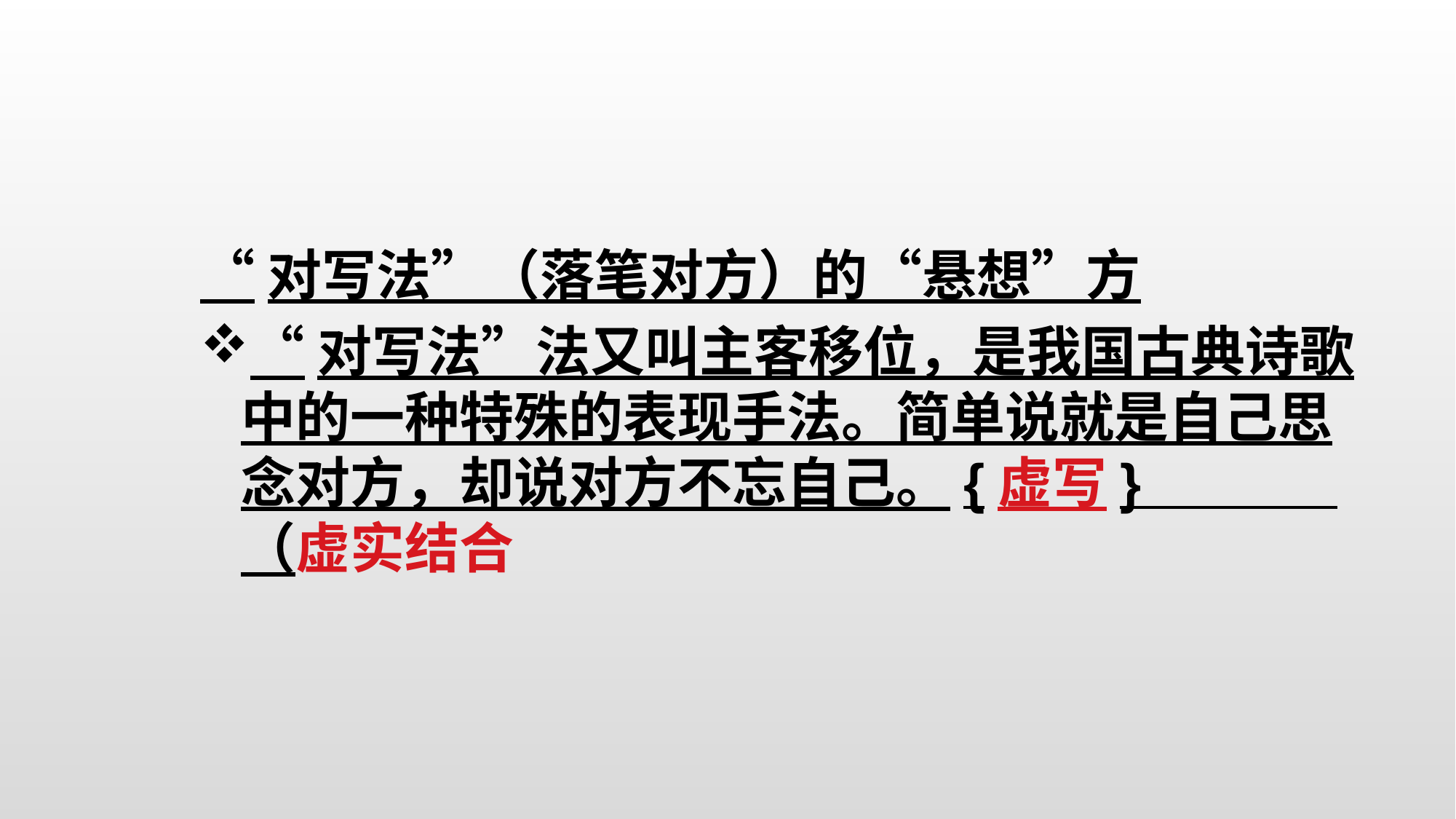

“对写法”（落笔对方）的“悬想”方
“对写法”法又叫主客移位，是我国古典诗歌中的一种特殊的表现手法。简单说就是自己思念对方，却说对方不忘自己。{虚写}              （虚实结合